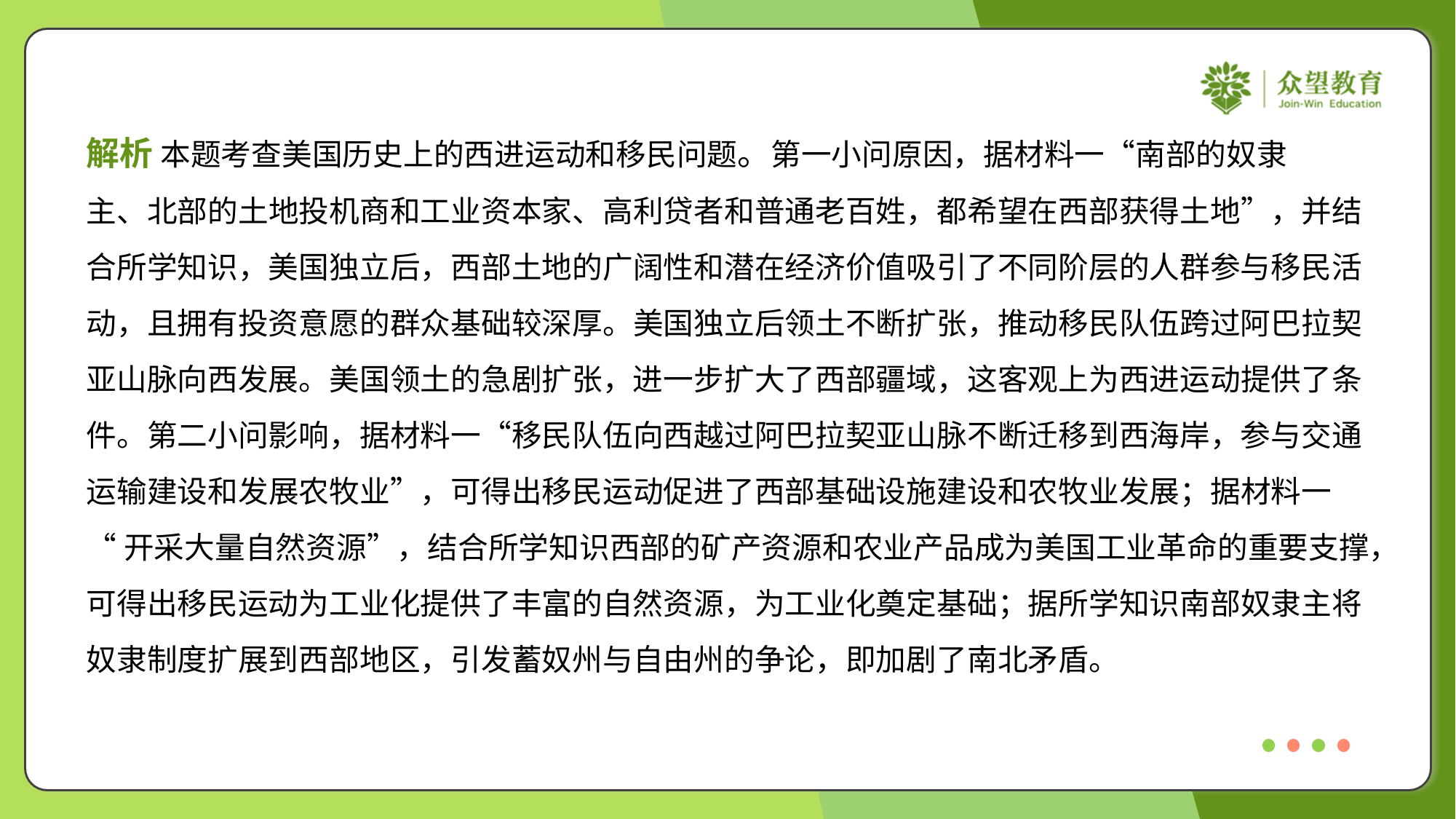

解析 本题考查美国历史上的西进运动和移民问题。第一小问原因，据材料一“南部的奴隶
主、北部的土地投机商和工业资本家、高利贷者和普通老百姓，都希望在西部获得土地”，并结
合所学知识，美国独立后，西部土地的广阔性和潜在经济价值吸引了不同阶层的人群参与移民活
动，且拥有投资意愿的群众基础较深厚。美国独立后领土不断扩张，推动移民队伍跨过阿巴拉契
亚山脉向西发展。美国领土的急剧扩张，进一步扩大了西部疆域，这客观上为西进运动提供了条
件。第二小问影响，据材料一“移民队伍向西越过阿巴拉契亚山脉不断迁移到西海岸，参与交通
运输建设和发展农牧业”，可得出移民运动促进了西部基础设施建设和农牧业发展；据材料一
“开采大量自然资源”，结合所学知识西部的矿产资源和农业产品成为美国工业革命的重要支撑，
可得出移民运动为工业化提供了丰富的自然资源，为工业化奠定基础；据所学知识南部奴隶主将
奴隶制度扩展到西部地区，引发蓄奴州与自由州的争论，即加剧了南北矛盾。